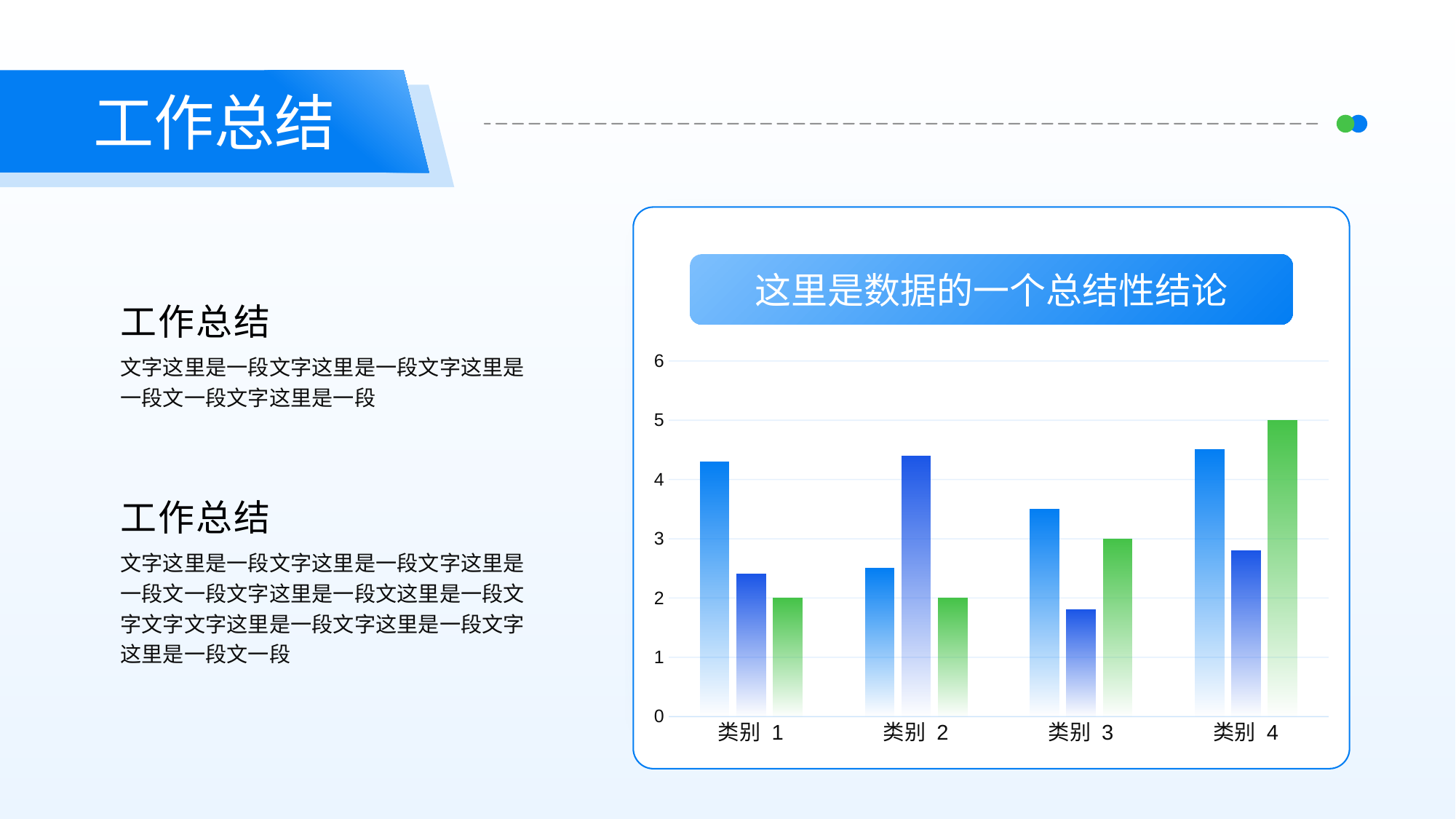

`
工作总结

这里是数据的一个总结性结论
工作总结

### Chart

| Category | 系列 1 | 系列 2 | 系列 3 |
|---|---|---|---|
| 类别 1 | 4.3 | 2.4 | 2.0 |
| 类别 2 | 2.5 | 4.4 | 2.0 |
| 类别 3 | 3.5 | 1.8 | 3.0 |
| 类别 4 | 4.5 | 2.8 | 5.0 |
文字这里是一段文字这里是一段文字这里是一段文一段文字这里是一段
工作总结
文字这里是一段文字这里是一段文字这里是一段文一段文字这里是一段文这里是一段文字文字文字这里是一段文字这里是一段文字这里是一段文一段